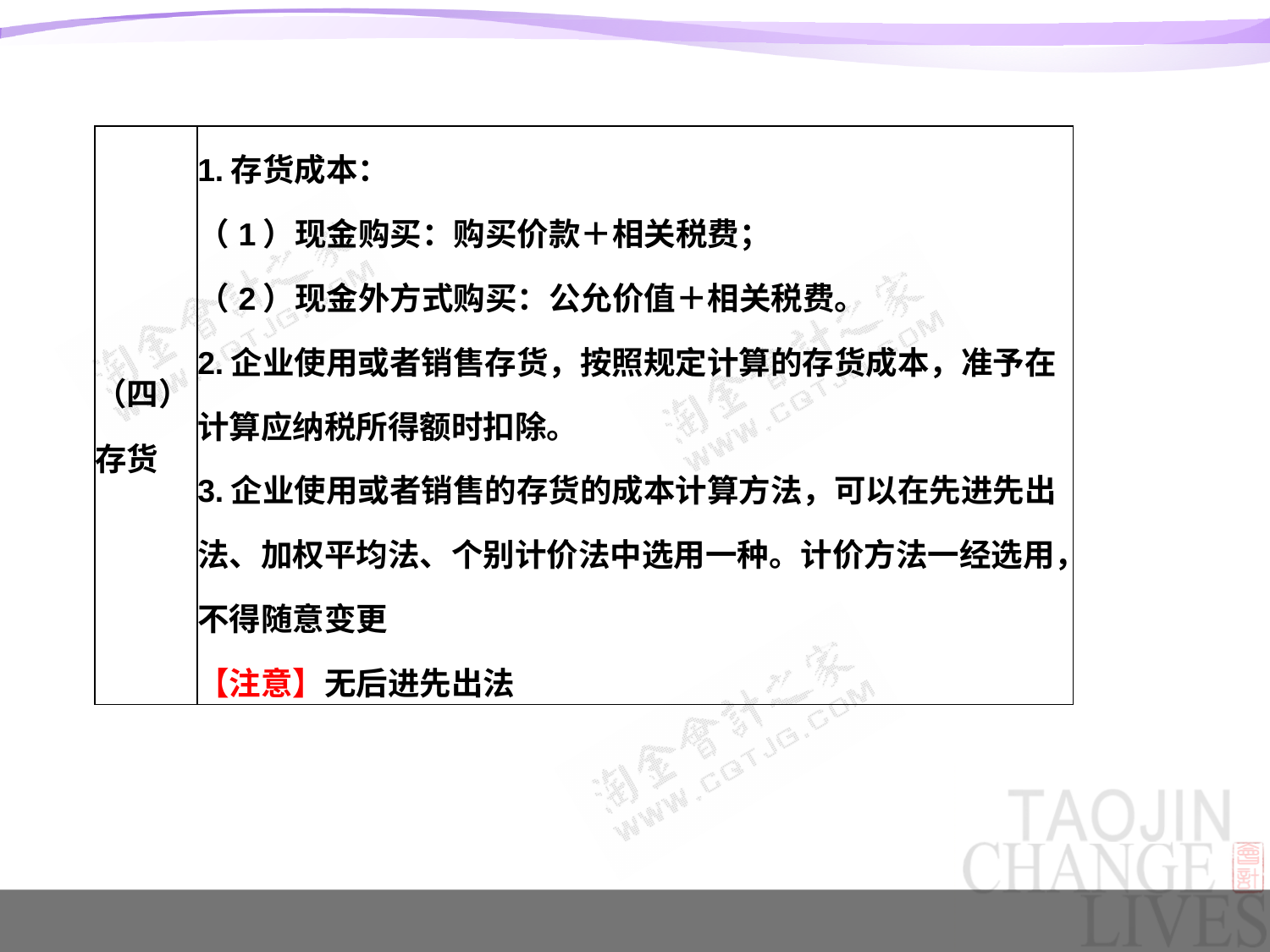

| （四） 存货 | 1.存货成本： （1）现金购买：购买价款＋相关税费； （2）现金外方式购买：公允价值＋相关税费。 2.企业使用或者销售存货，按照规定计算的存货成本，准予在计算应纳税所得额时扣除。 3.企业使用或者销售的存货的成本计算方法，可以在先进先出法、加权平均法、个别计价法中选用一种。计价方法一经选用，不得随意变更 【注意】无后进先出法 |
| --- | --- |